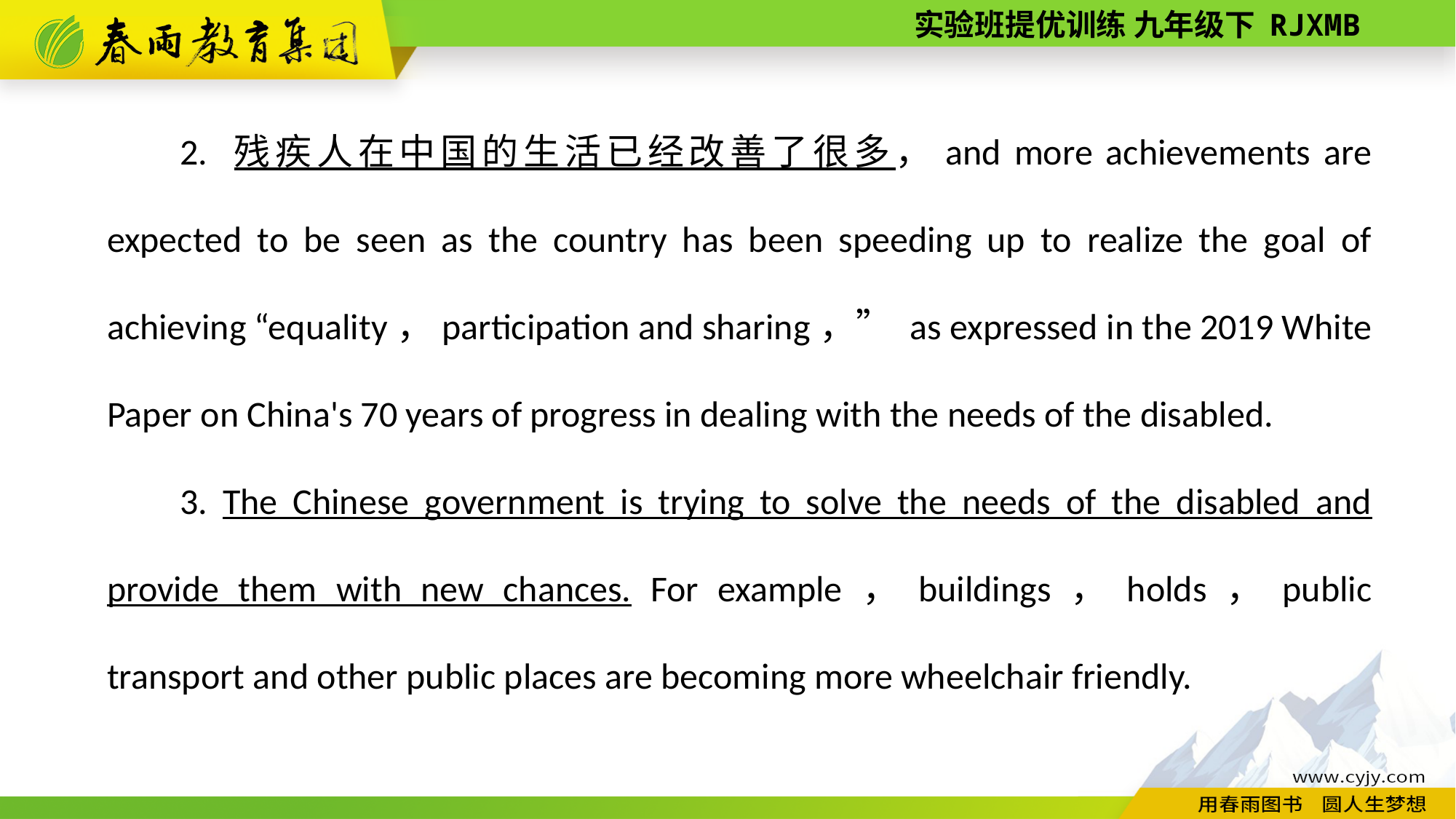

2. 残疾人在中国的生活已经改善了很多，and more achievements are expected to be seen as the country has been speeding up to realize the goal of achieving “equality，participation and sharing，” as expressed in the 2019 White Paper on China's 70 years of progress in dealing with the needs of the disabled.
3. The Chinese government is trying to solve the needs of the disabled and provide them with new chances. For example，buildings，holds，public transport and other public places are becoming more wheelchair friendly.